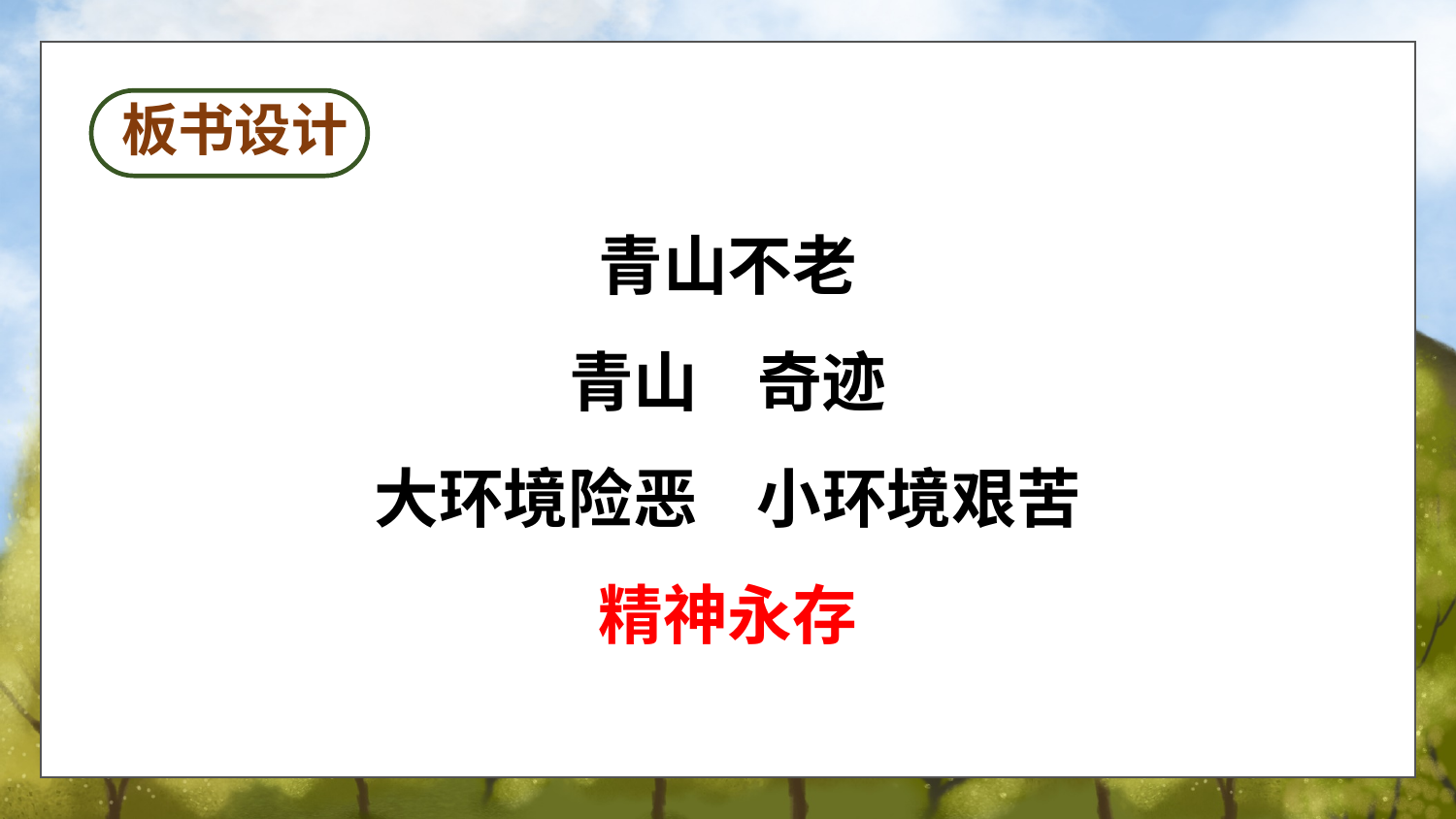

板书设计

青山不老
青山    奇迹
大环境险恶    小环境艰苦
精神永存